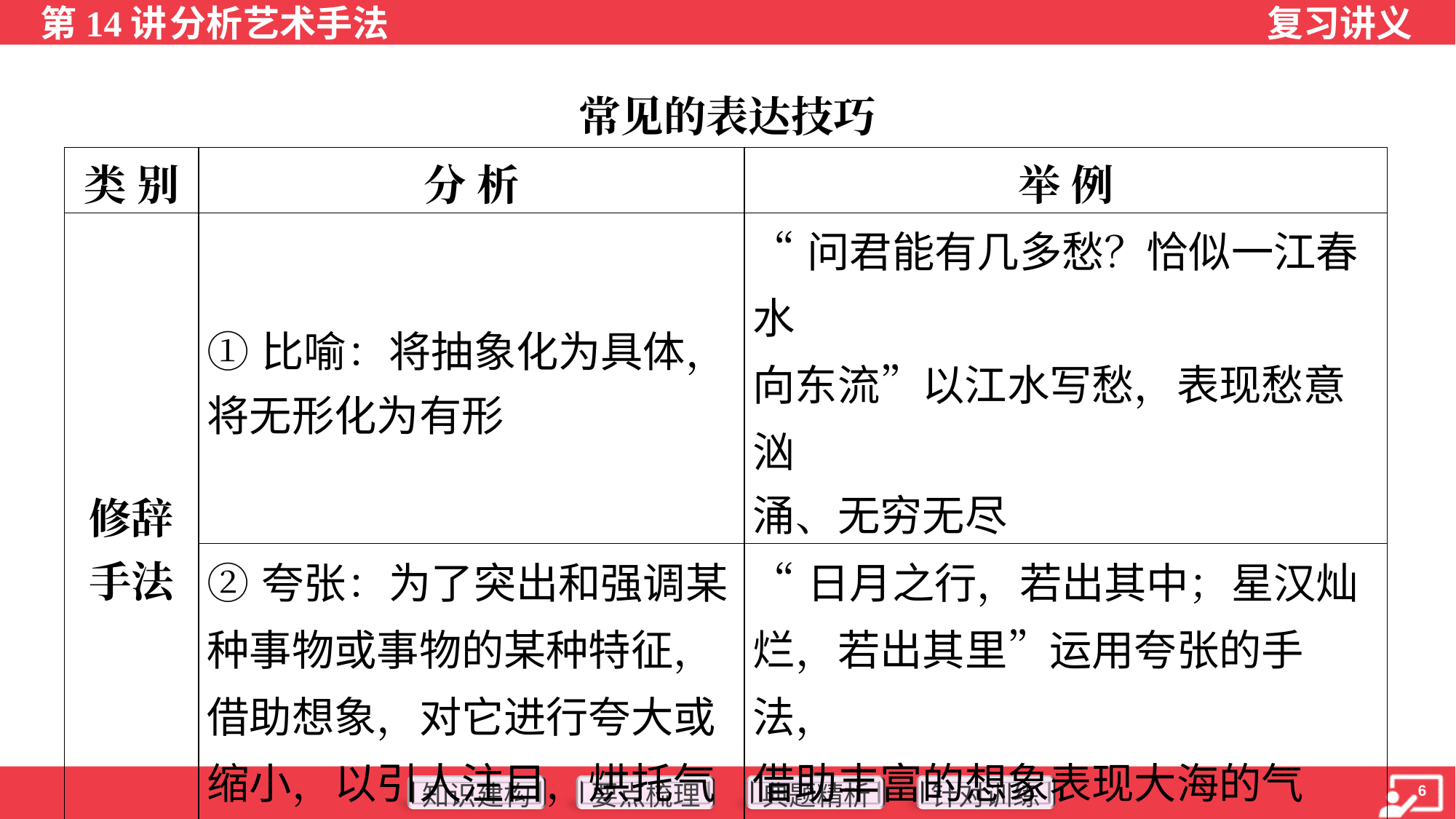

常见的表达技巧
| 类 别 | 分 析 | 举 例 |
| --- | --- | --- |
| 修辞 手法 | ①比喻：将抽象化为具体， 将无形化为有形 | “问君能有几多愁？恰似一江春水 向东流”以江水写愁，表现愁意汹 涌、无穷无尽 |
|  | ②夸张：为了突出和强调某 种事物或事物的某种特征， 借助想象，对它进行夸大或 缩小，以引人注目，烘托气 氛，增加联想，给人启示 | “日月之行，若出其中；星汉灿 烂，若出其里”运用夸张的手法， 借助丰富的想象表现大海的气 势，创造了开阔的意境 |